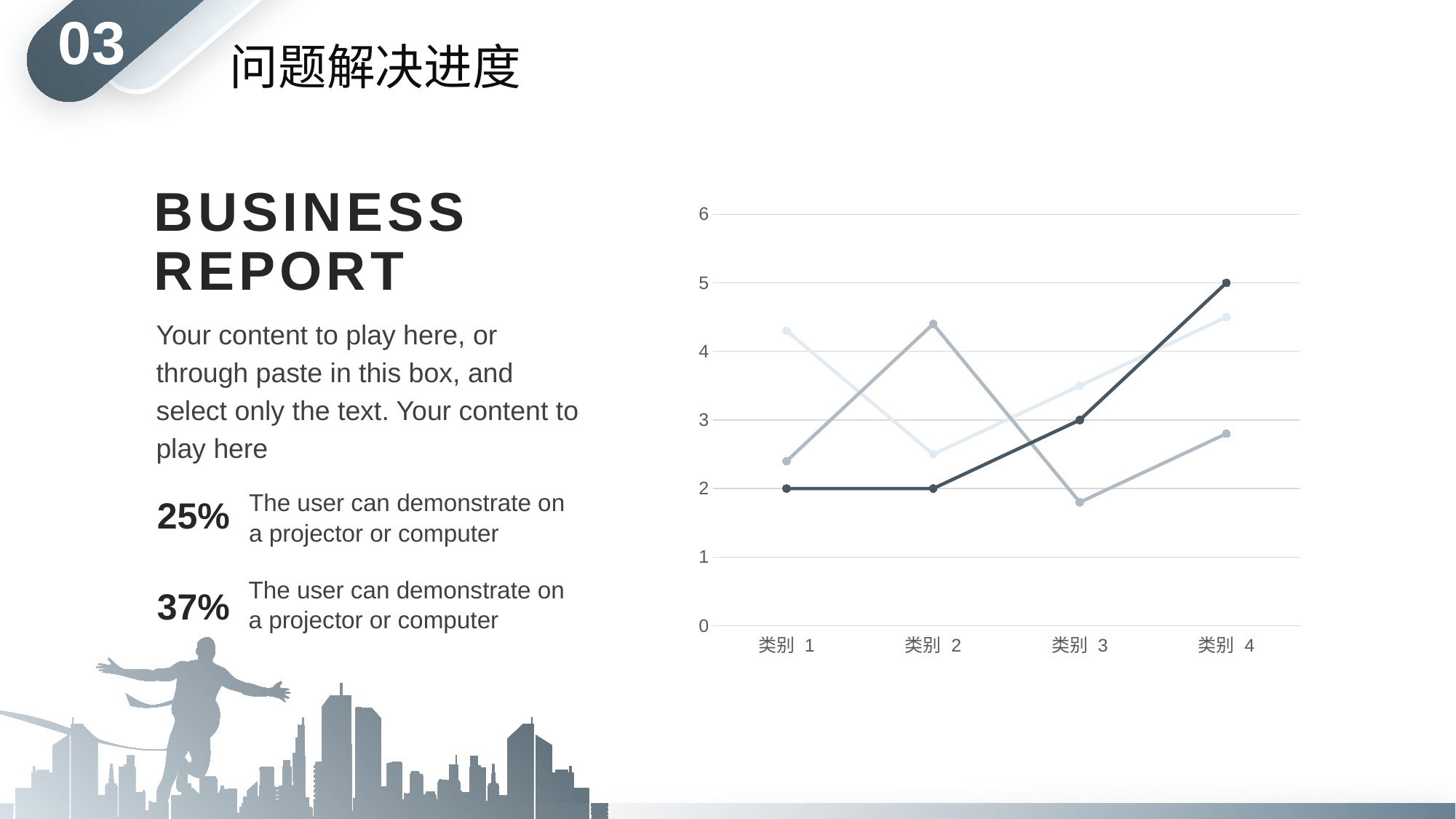

# 03
问题解决进度
BUSINESS
REPORT

### Chart

| Category | 系列 1 | 系列 2 | 系列 3 |
|---|---|---|---|
| 类别 1 | 4.3 | 2.4 | 2.0 |
| 类别 2 | 2.5 | 4.4 | 2.0 |
| 类别 3 | 3.5 | 1.8 | 3.0 |
| 类别 4 | 4.5 | 2.8 | 5.0 |
Your content to play here, or through paste in this box, and select only the text. Your content to play here
The user can demonstrate on a projector or computer
25%
The user can demonstrate on a projector or computer
37%